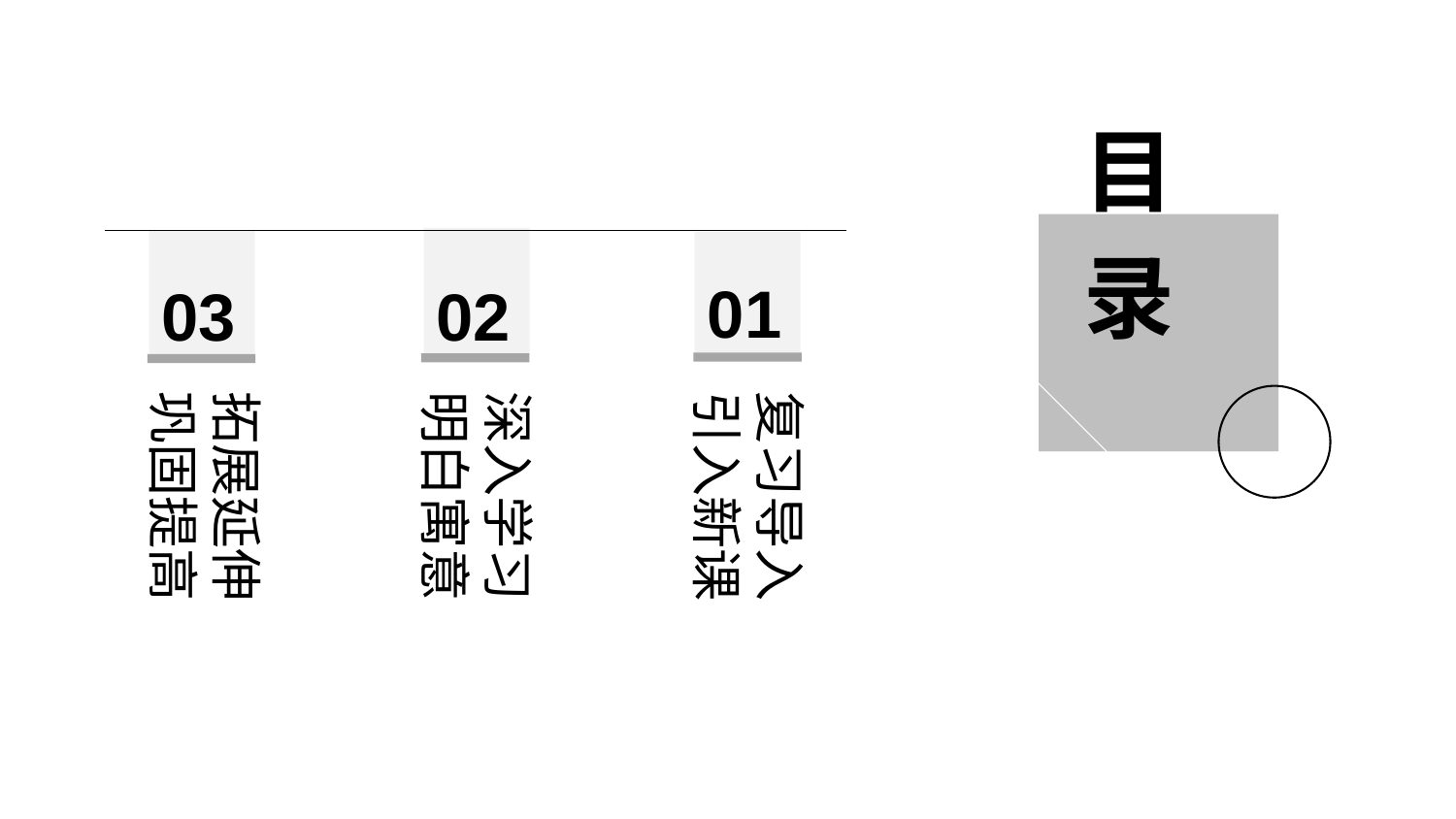

https://www.ypppt.com/
目录

01
03
02

拓展延伸
巩固提高
深入学习
明白寓意
复习导入
引入新课